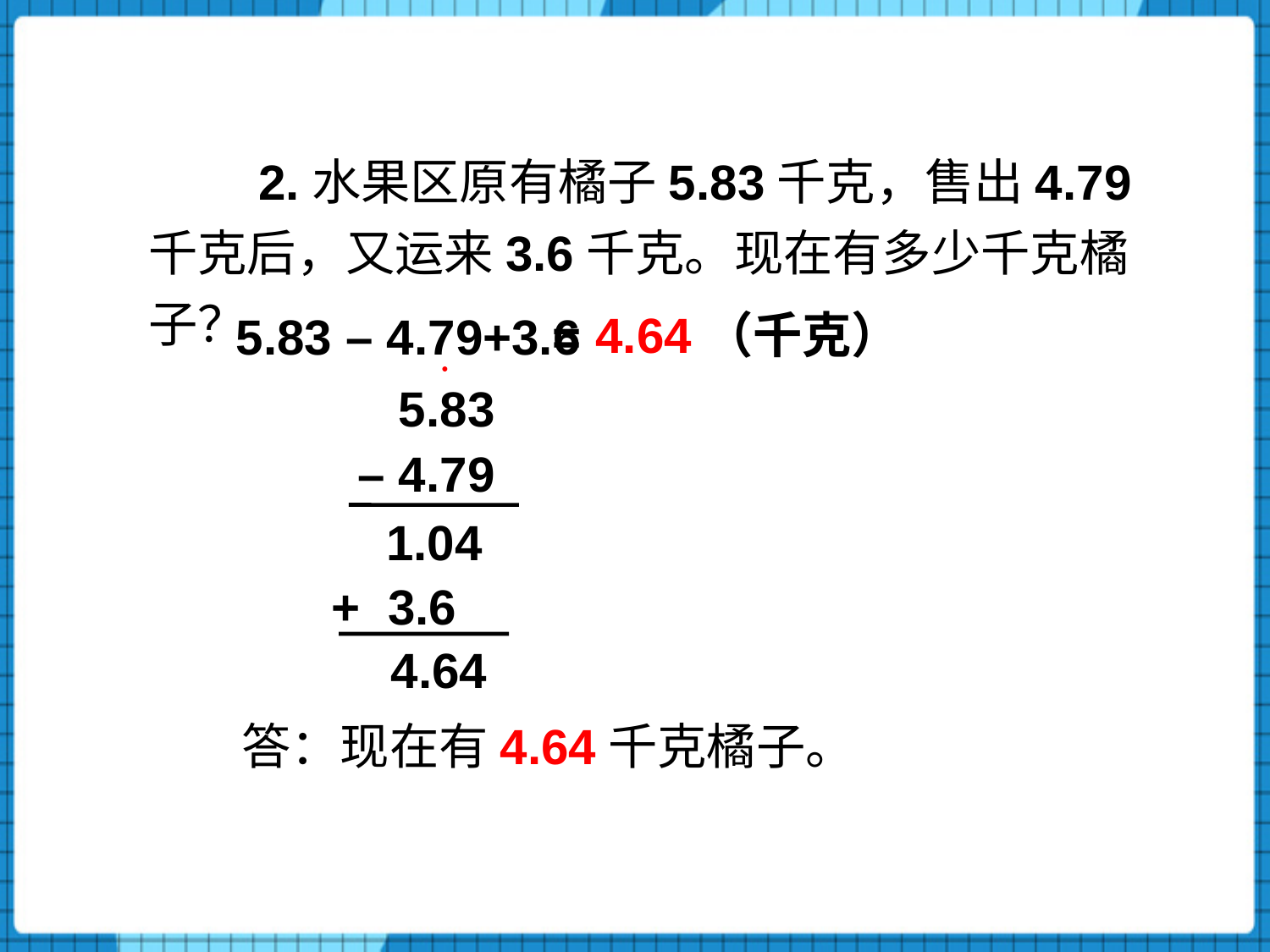

2.水果区原有橘子5.83千克，售出4.79千克后，又运来3.6千克。现在有多少千克橘子？
4.64（千克）
5.83 – 4.79+3.6
=
   5.83
– 4.79

1.04
+  3.6
4.64

答：现在有4.64千克橘子。